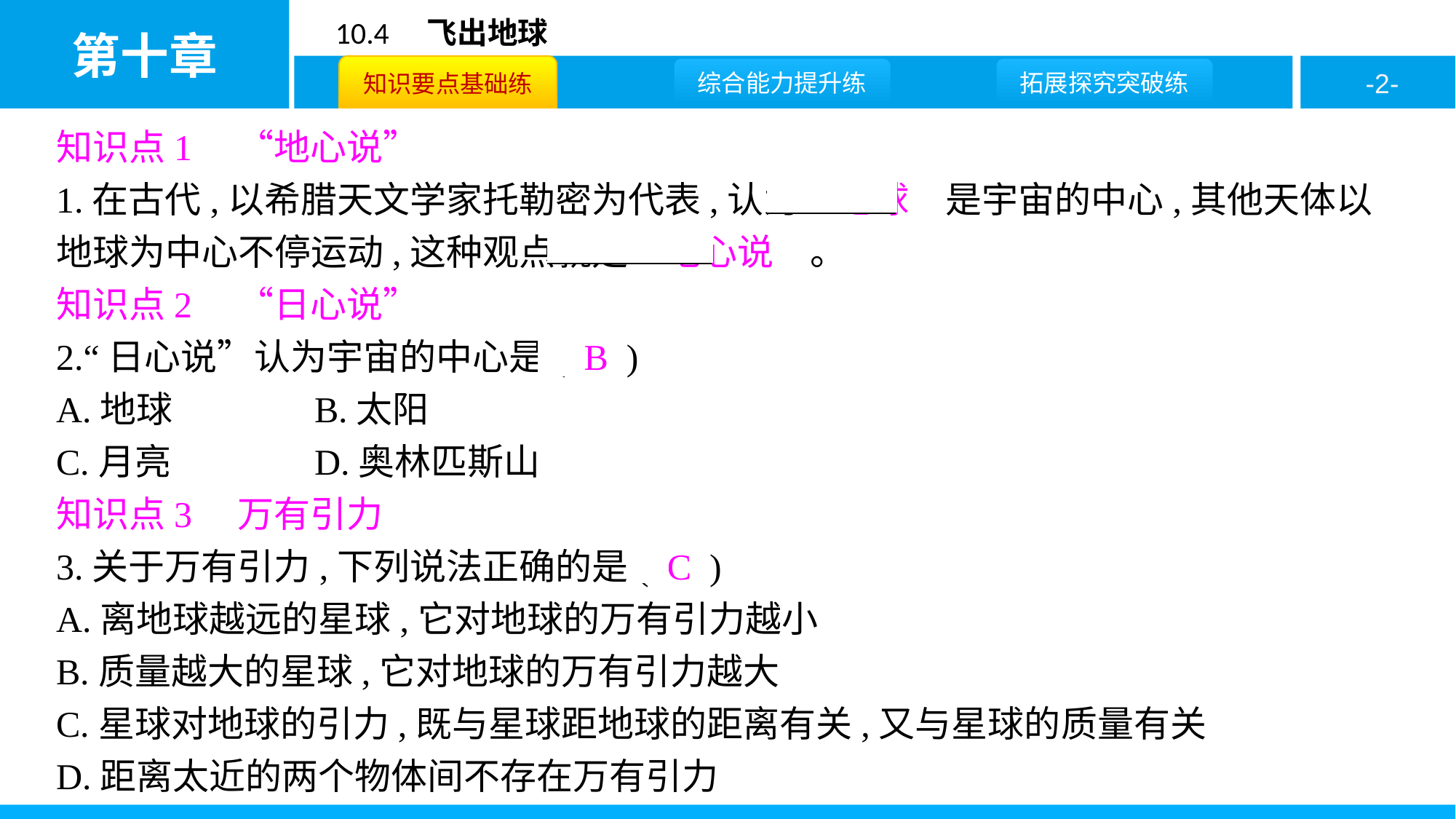

知识点1　“地心说”
1.在古代,以希腊天文学家托勒密为代表,认为　地球　是宇宙的中心,其他天体以地球为中心不停运动,这种观点就是　地心说　。
知识点2　“日心说”
2.“日心说”认为宇宙的中心是(  B  )
A.地球		B.太阳
C.月亮		D.奥林匹斯山
知识点3　万有引力
3.关于万有引力,下列说法正确的是(  C  )
A.离地球越远的星球,它对地球的万有引力越小
B.质量越大的星球,它对地球的万有引力越大
C.星球对地球的引力,既与星球距地球的距离有关,又与星球的质量有关
D.距离太近的两个物体间不存在万有引力